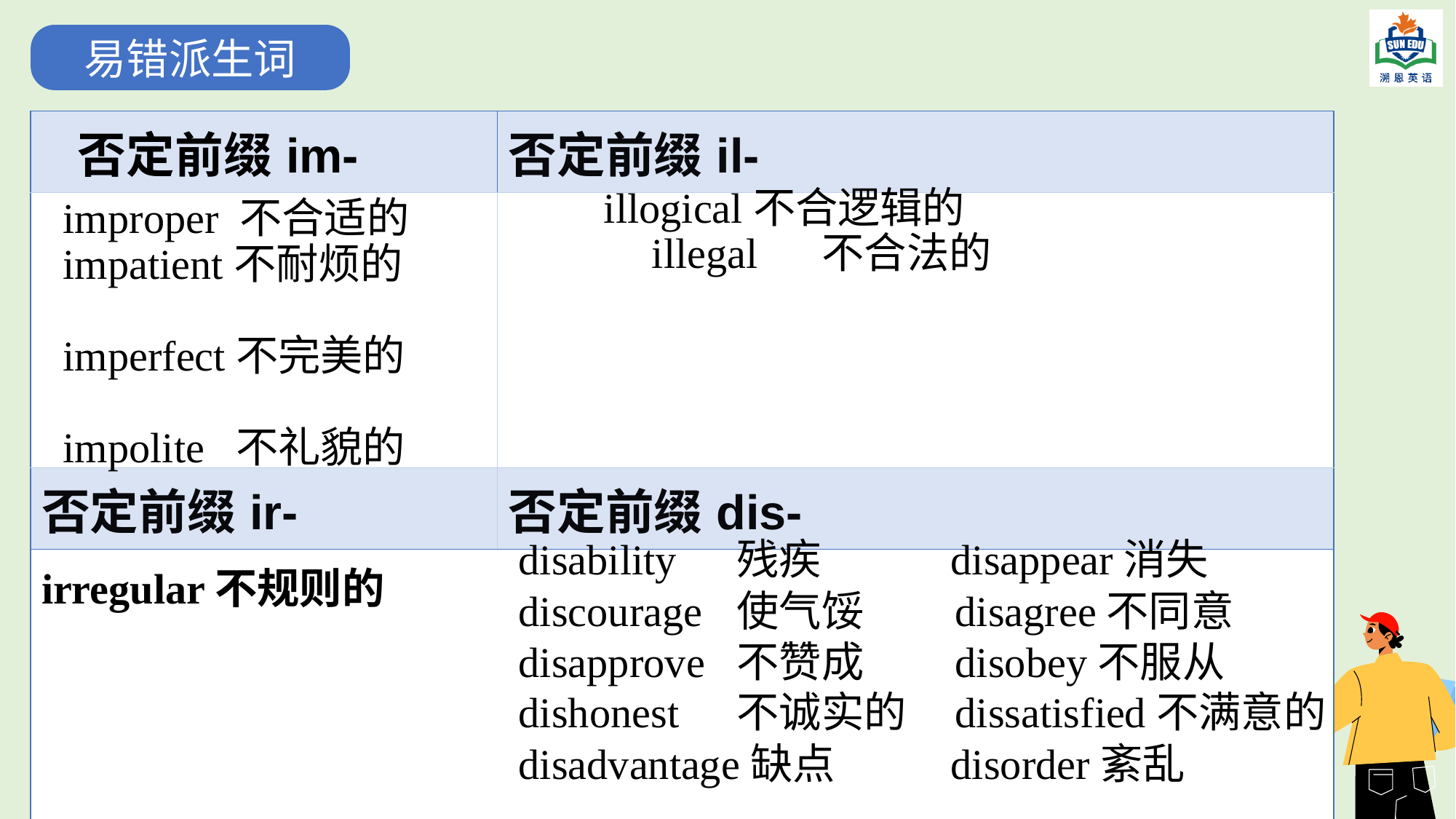

易错派生词
| 否定前缀im- | 否定前缀il- |
| --- | --- |
|  |  |
| 否定前缀ir- | 否定前缀dis- |
| irregular不规则的 |  |
illogical不合逻辑的                illegal	不合法的
improper 不合适的
impatient不耐烦的
imperfect不完美的
impolite  不礼貌的

disability	残疾	          disappear消失
discourage	使气馁	disagree不同意
disapprove	不赞成	disobey不服从
dishonest	不诚实的	dissatisfied不满意的
disadvantage缺点	          disorder紊乱